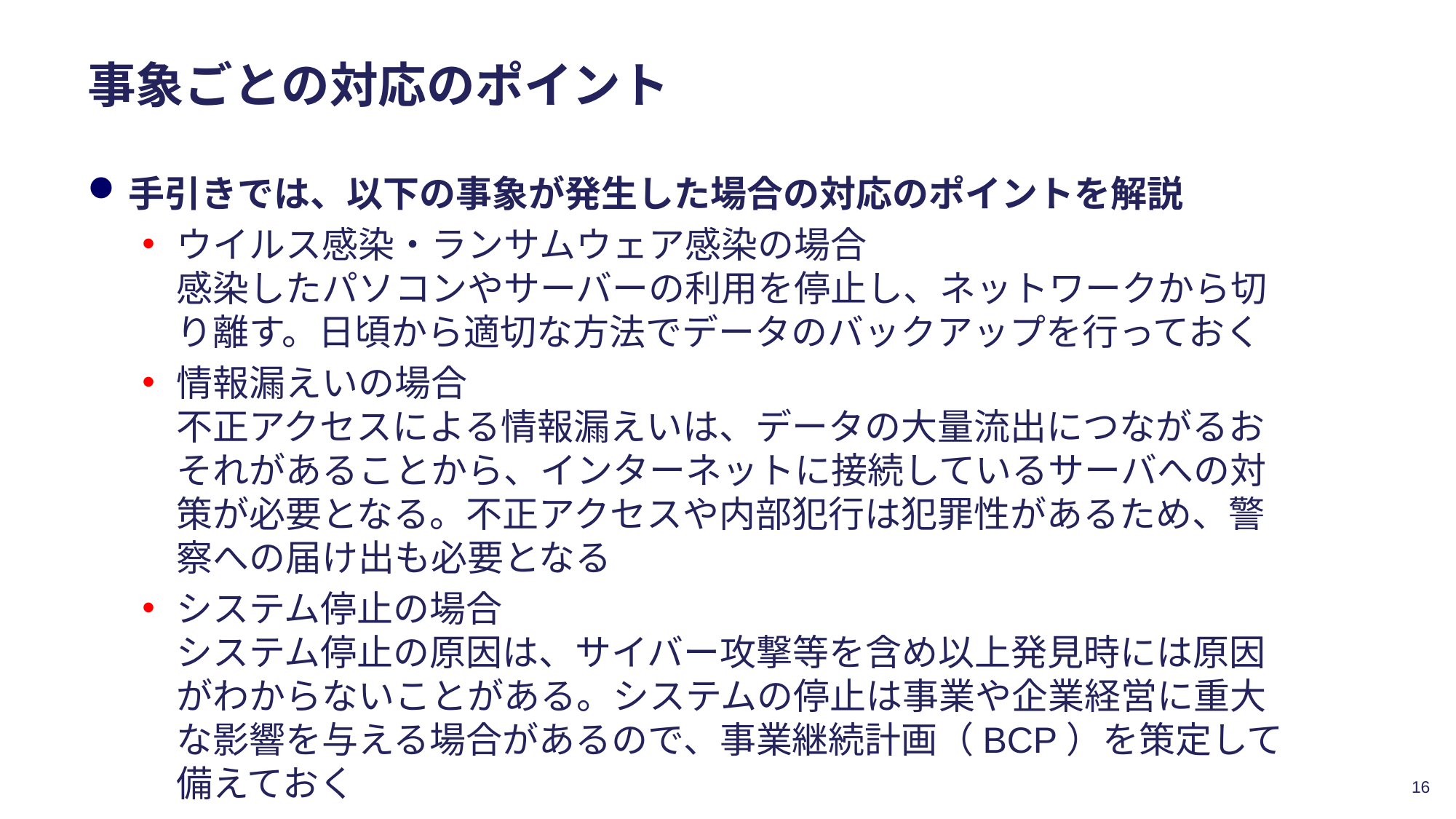

# 事象ごとの対応のポイント
手引きでは、以下の事象が発生した場合の対応のポイントを解説
ウイルス感染・ランサムウェア感染の場合
感染したパソコンやサーバーの利用を停止し、ネットワークから切り離す。日頃から適切な方法でデータのバックアップを行っておく
情報漏えいの場合
不正アクセスによる情報漏えいは、データの大量流出につながるおそれがあることから、インターネットに接続しているサーバへの対策が必要となる。不正アクセスや内部犯行は犯罪性があるため、警察への届け出も必要となる
システム停止の場合
システム停止の原因は、サイバー攻撃等を含め以上発見時には原因がわからないことがある。システムの停止は事業や企業経営に重大な影響を与える場合があるので、事業継続計画（BCP）を策定して備えておく
16